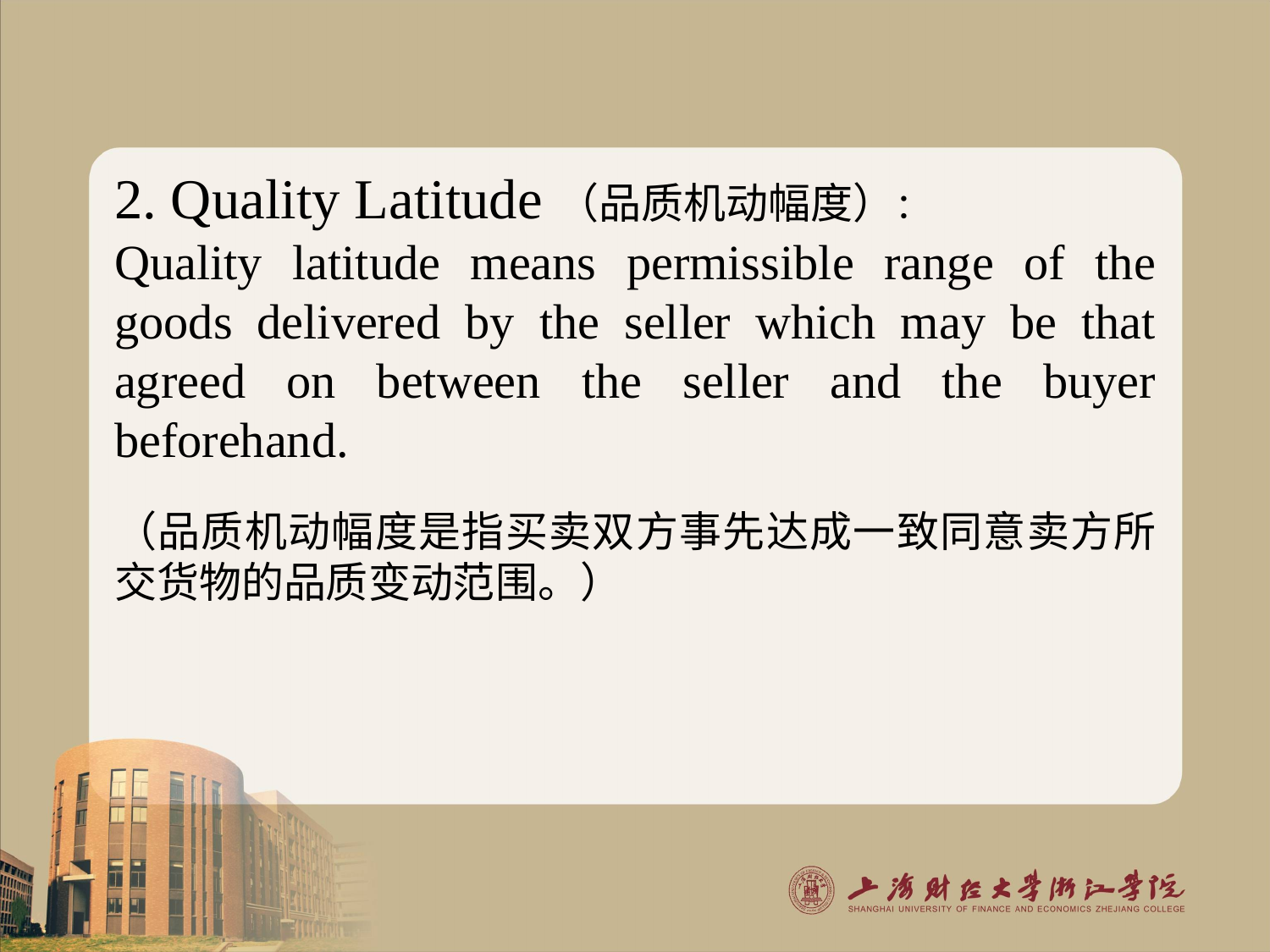

2. Quality Latitude（品质机动幅度）：
Quality latitude means permissible range of the goods delivered by the seller which may be that agreed on between the seller and the buyer beforehand.

（品质机动幅度是指买卖双方事先达成一致同意卖方所交货物的品质变动范围。）